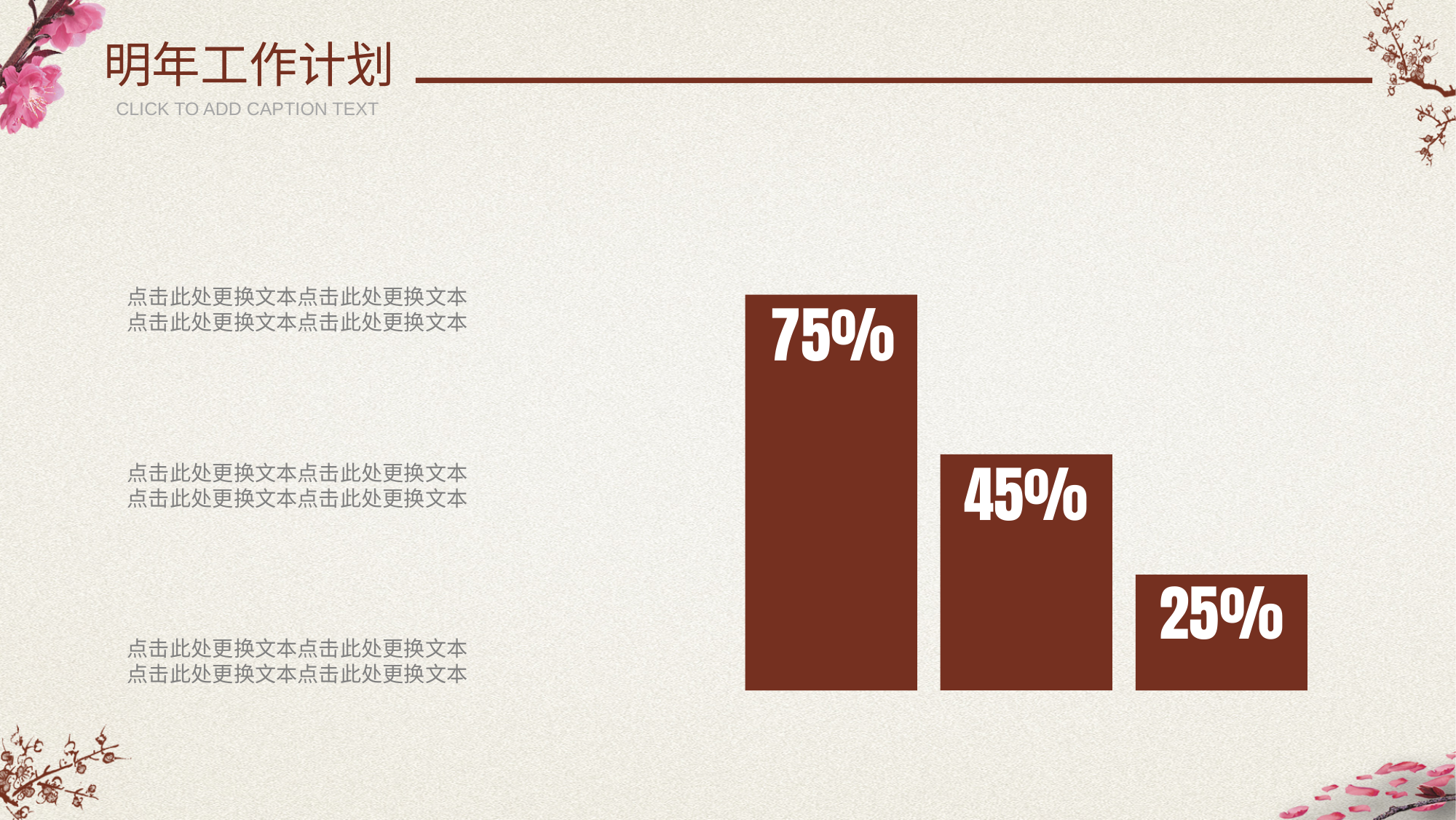

明年工作计划

CLICK TO ADD CAPTION TEXT
点击此处更换文本点击此处更换文本
点击此处更换文本点击此处更换文本

75%
点击此处更换文本点击此处更换文本
点击此处更换文本点击此处更换文本

45%
25%

点击此处更换文本点击此处更换文本
点击此处更换文本点击此处更换文本